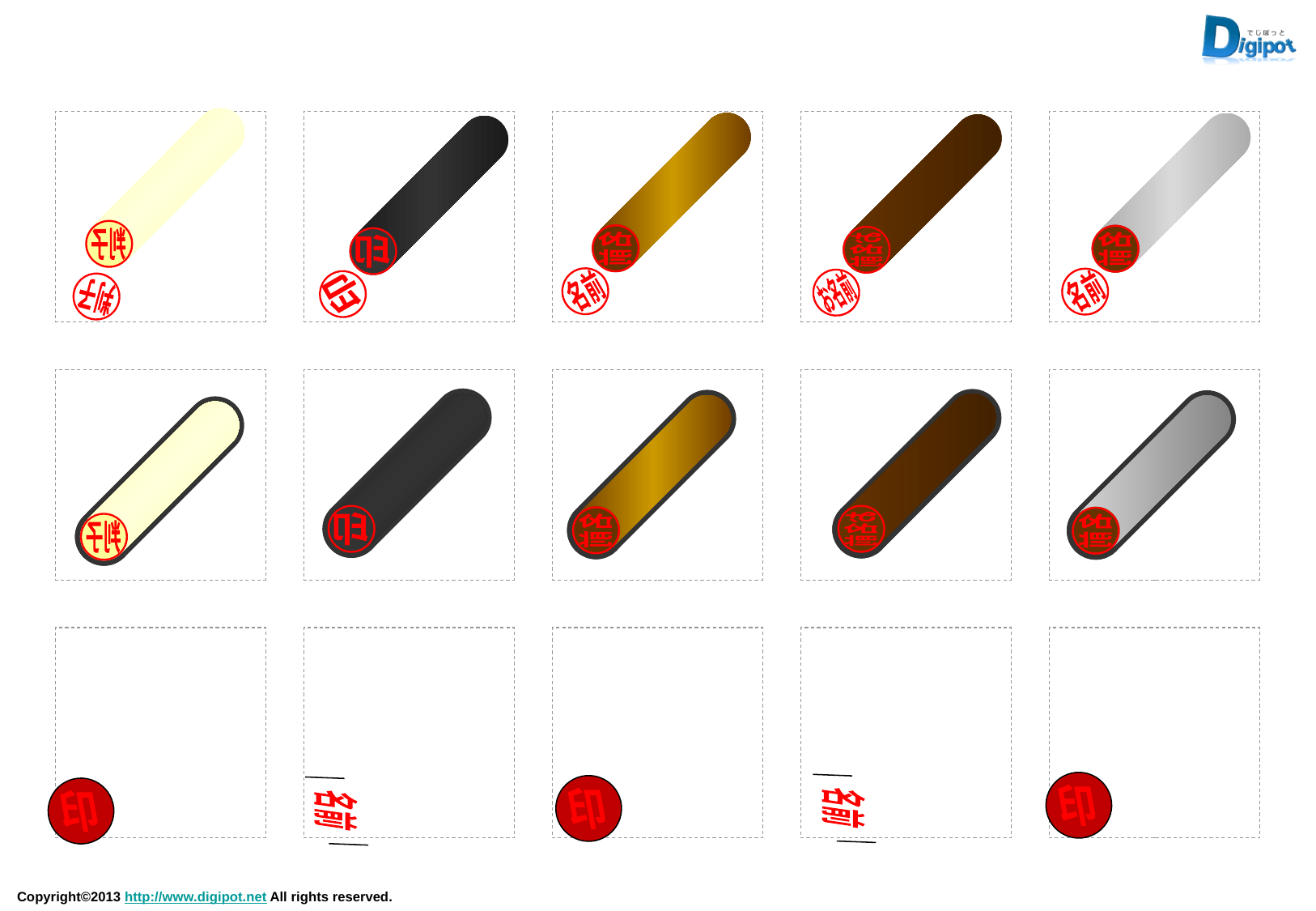

名前

名前

名前

名前

お名前

お名前

印

印

判子

判子

印

印

お名前

名前

名前

判子

判子

印

印

名前

印

名前